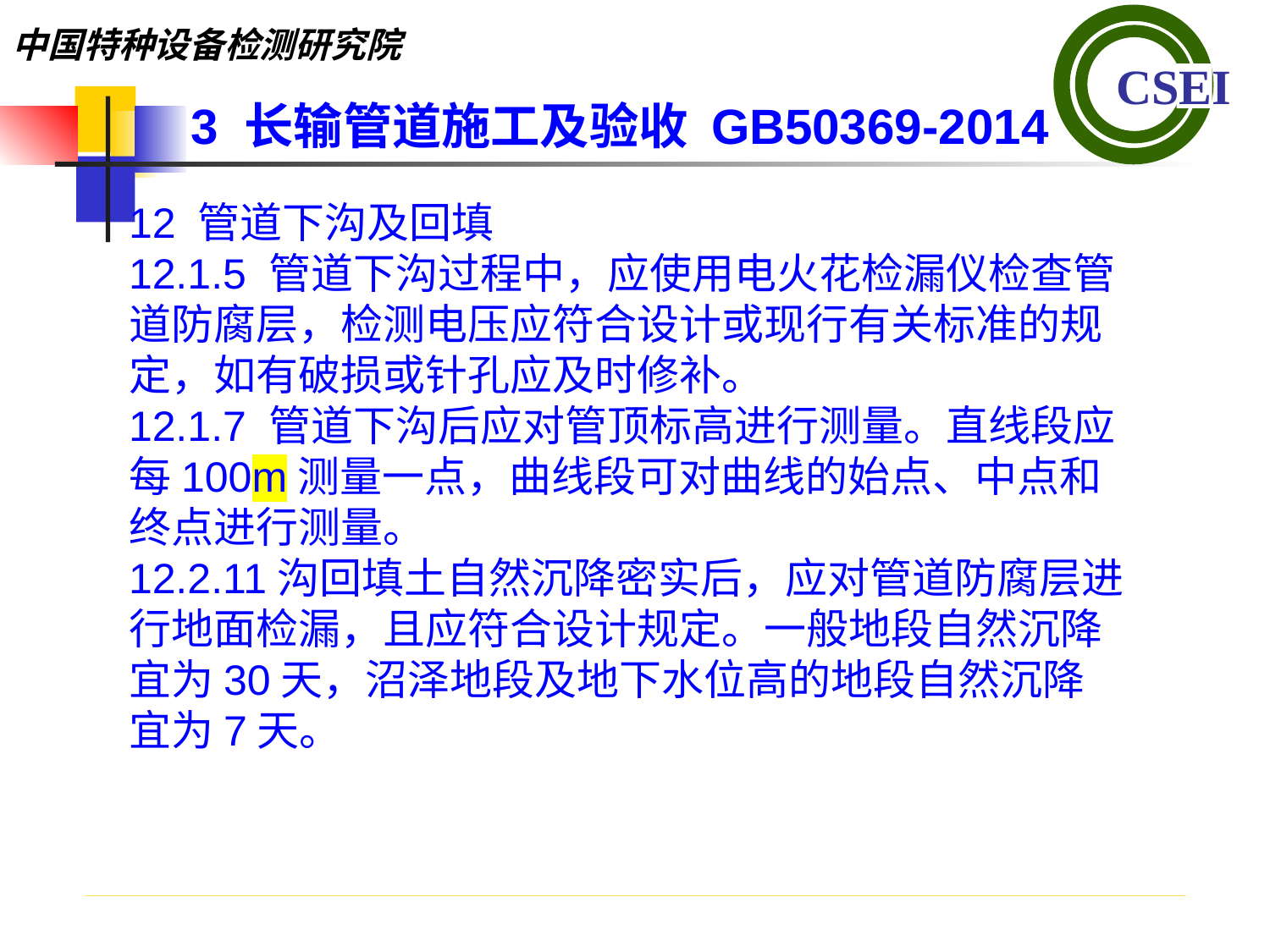

3 长输管道施工及验收 GB50369-2014
12 管道下沟及回填
12.1.5 管道下沟过程中，应使用电火花检漏仪检查管道防腐层，检测电压应符合设计或现行有关标准的规定，如有破损或针孔应及时修补。
12.1.7 管道下沟后应对管顶标高进行测量。直线段应每100m测量一点，曲线段可对曲线的始点、中点和终点进行测量。
12.2.11沟回填土自然沉降密实后，应对管道防腐层进行地面检漏，且应符合设计规定。一般地段自然沉降宜为30天，沼泽地段及地下水位高的地段自然沉降宜为7天。